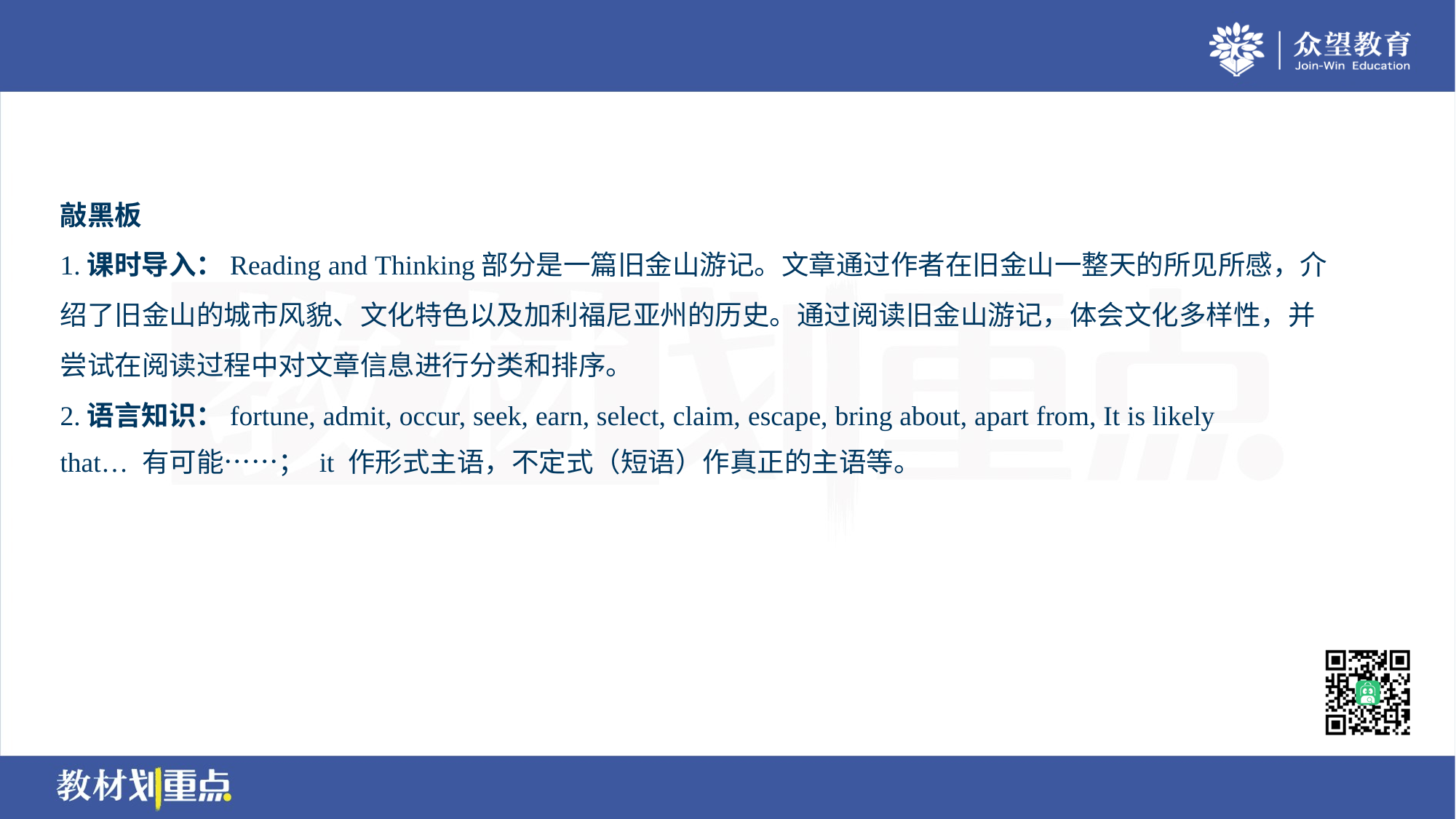

敲黑板
1.课时导入：Reading and Thinking部分是一篇旧金山游记。文章通过作者在旧金山一整天的所见所感，介
绍了旧金山的城市风貌、文化特色以及加利福尼亚州的历史。通过阅读旧金山游记，体会文化多样性，并
尝试在阅读过程中对文章信息进行分类和排序。
2.语言知识：fortune, admit, occur, seek, earn, select, claim, escape, bring about, apart from, It is likely
that… 有可能……； it 作形式主语，不定式（短语）作真正的主语等。